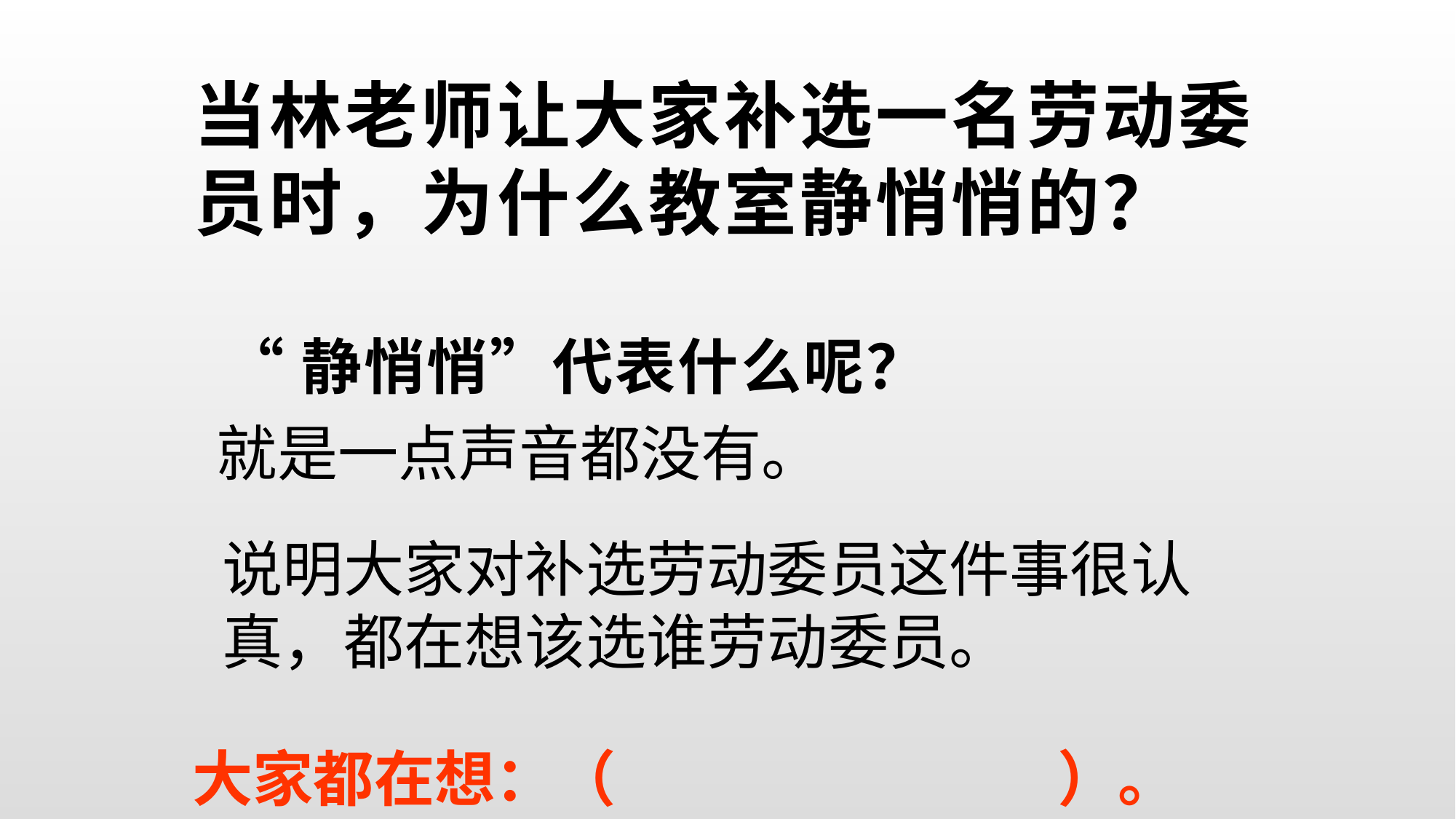

# 当林老师让大家补选一名劳动委员时，为什么教室静悄悄的？
“静悄悄”代表什么呢？

就是一点声音都没有。
说明大家对补选劳动委员这件事很认真，都在想该选谁劳动委员。
大家都在想：（                                ）。